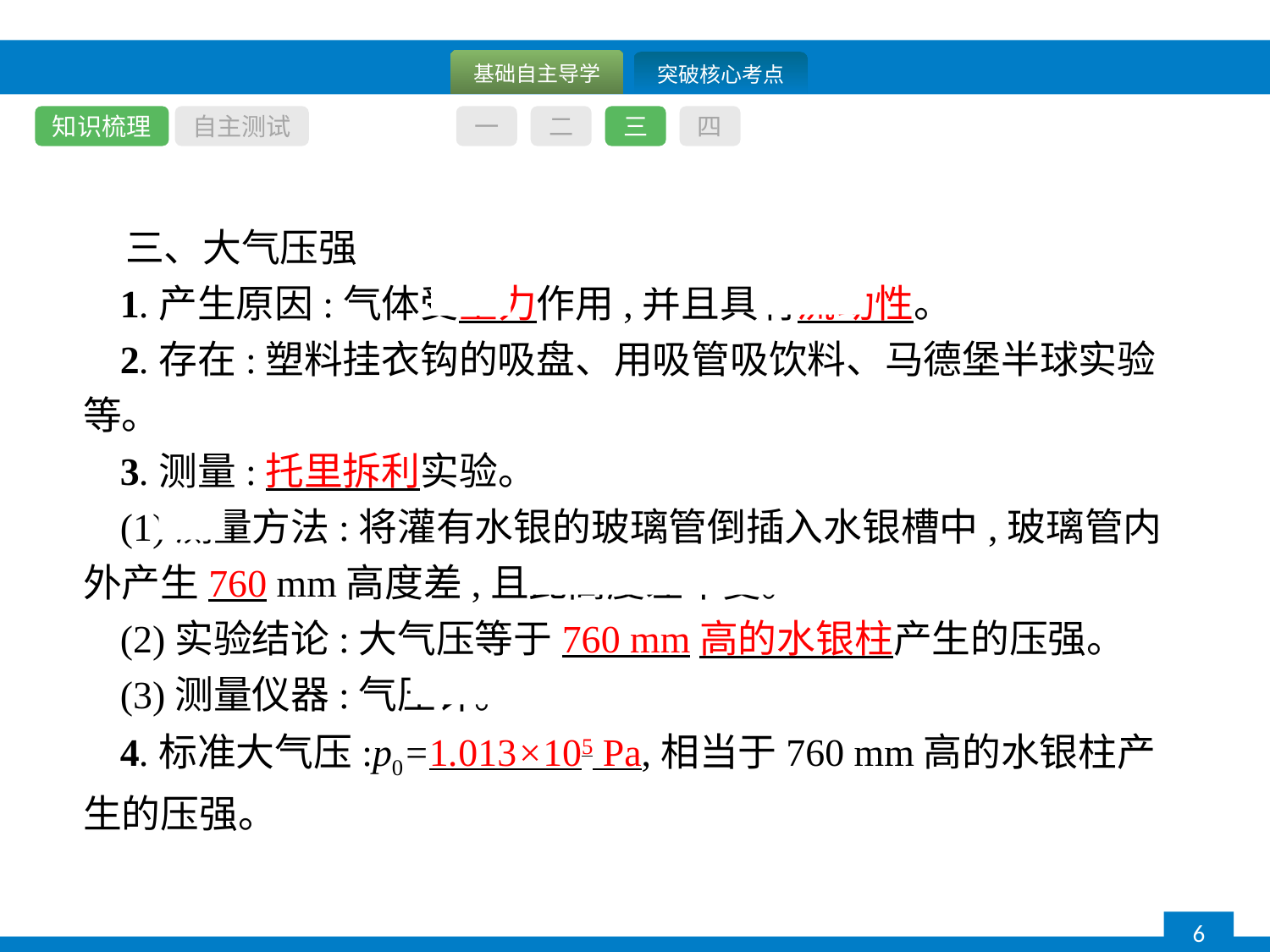

知识梳理
自主测试
一
二
三
四
三、大气压强
1.产生原因:气体受重力作用,并且具有流动性。
2.存在:塑料挂衣钩的吸盘、用吸管吸饮料、马德堡半球实验等。
3.测量:托里拆利实验。
(1)测量方法:将灌有水银的玻璃管倒插入水银槽中,玻璃管内外产生760 mm高度差,且此高度差不变。
(2)实验结论:大气压等于760 mm高的水银柱产生的压强。
(3)测量仪器:气压计。
4.标准大气压:p0=1.013×105 Pa,相当于760 mm高的水银柱产生的压强。